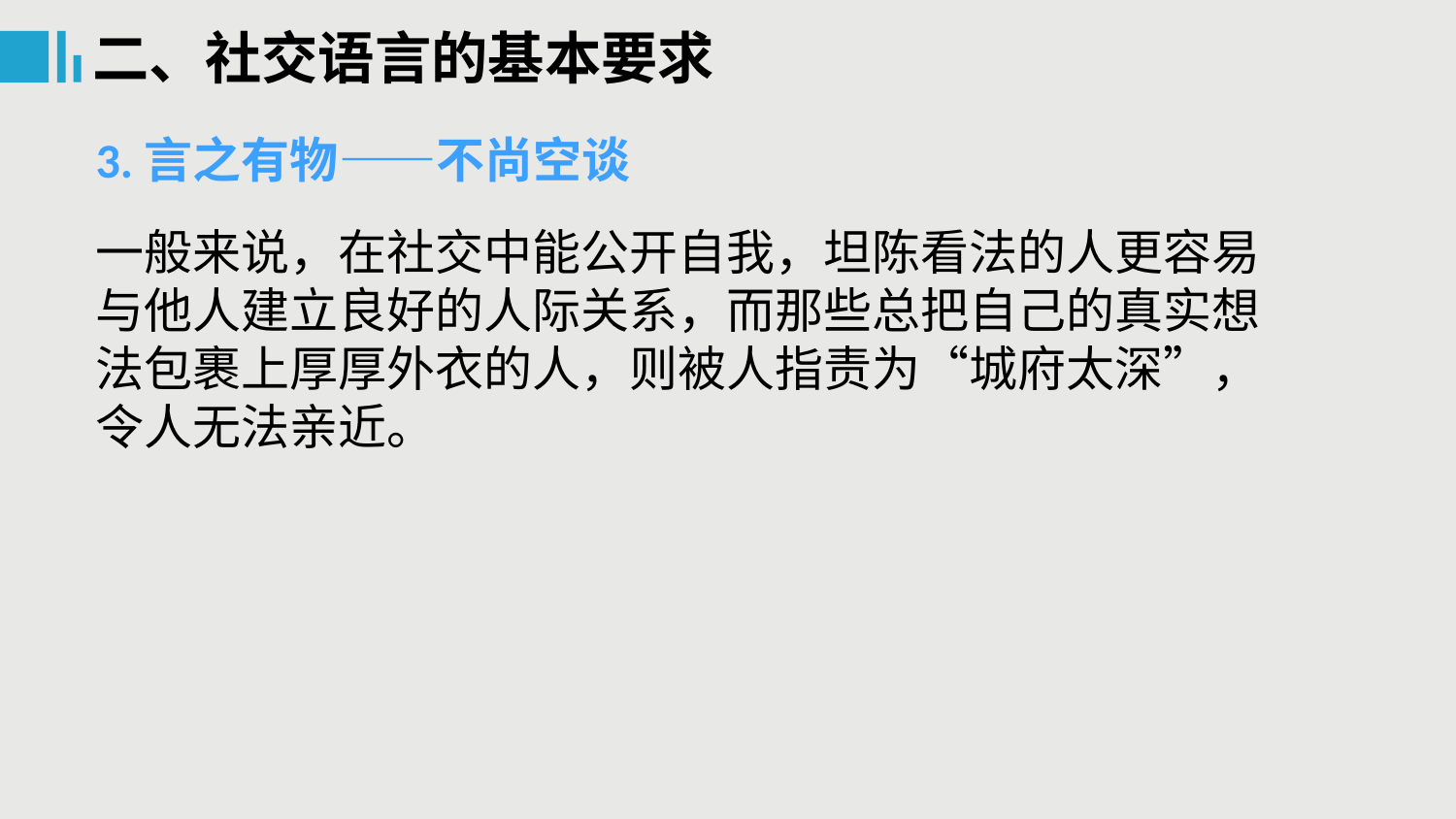

二、社交语言的基本要求

3.言之有物——不尚空谈
一般来说，在社交中能公开自我，坦陈看法的人更容易与他人建立良好的人际关系，而那些总把自己的真实想法包裹上厚厚外衣的人，则被人指责为“城府太深”，令人无法亲近。